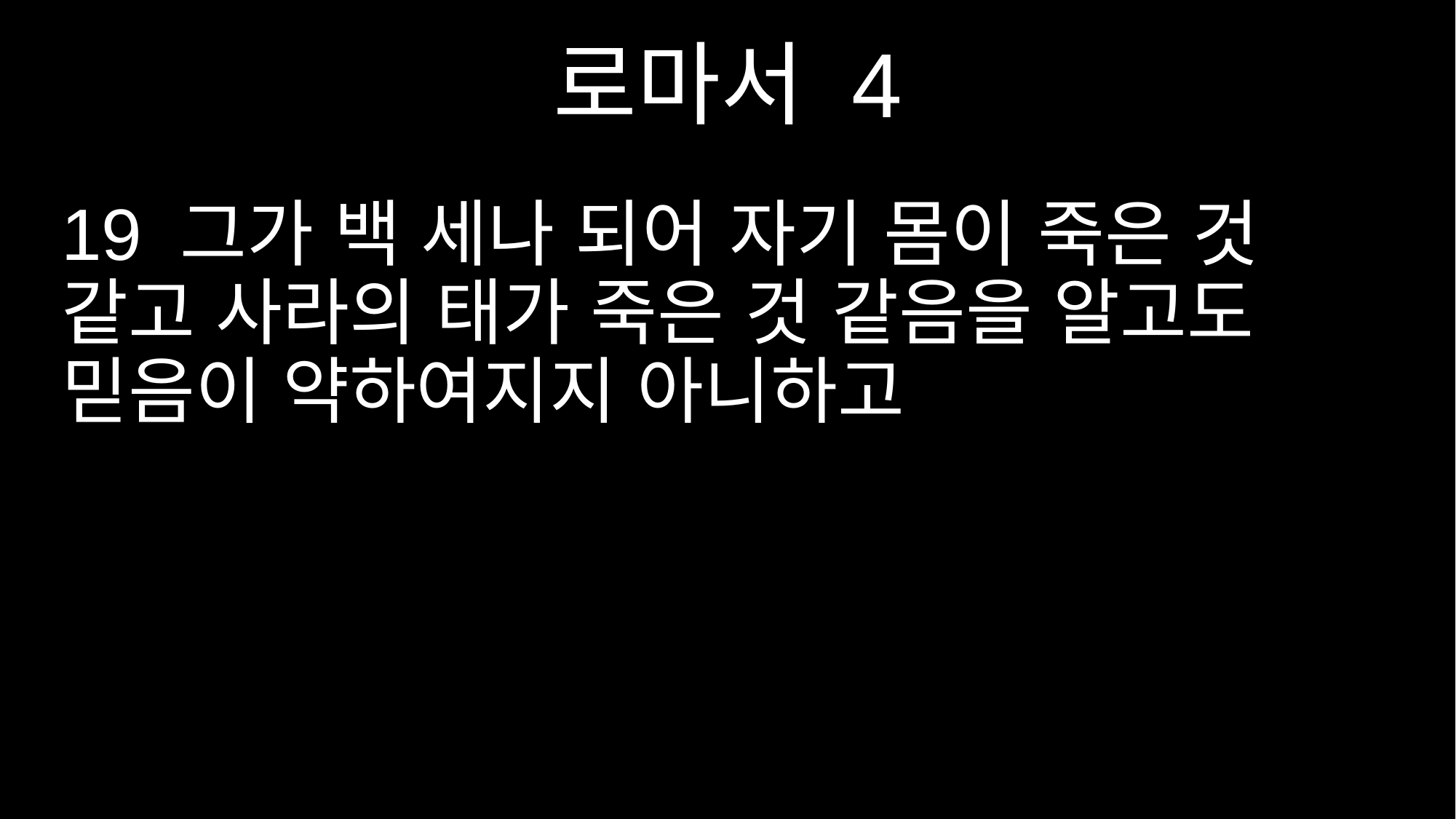

로마서 4
19 그가 백 세나 되어 자기 몸이 죽은 것 같고 사라의 태가 죽은 것 같음을 알고도 믿음이 약하여지지 아니하고